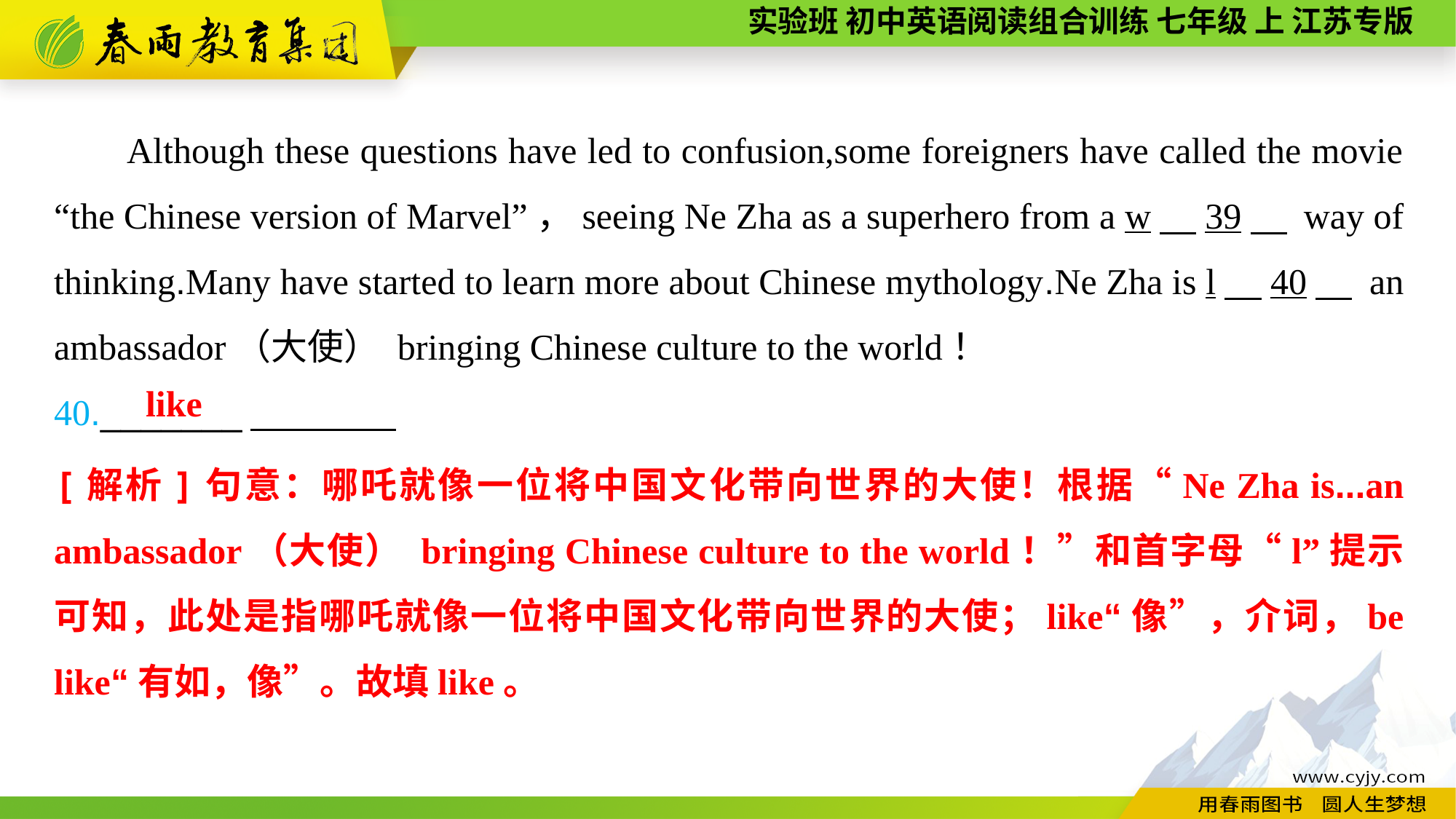

Although these questions have led to confusion,some foreigners have called the movie “the Chinese version of Marvel”，seeing Ne Zha as a superhero from a w　39　 way of thinking.Many have started to learn more about Chinese mythology.Ne Zha is l　40　 an ambassador（大使） bringing Chinese culture to the world！
40._______
like
[解析]句意：哪吒就像一位将中国文化带向世界的大使！根据“Ne Zha is...an ambassador（大使） bringing Chinese culture to the world！”和首字母“l”提示可知，此处是指哪吒就像一位将中国文化带向世界的大使；like“像”，介词，be like“有如，像”。故填like。